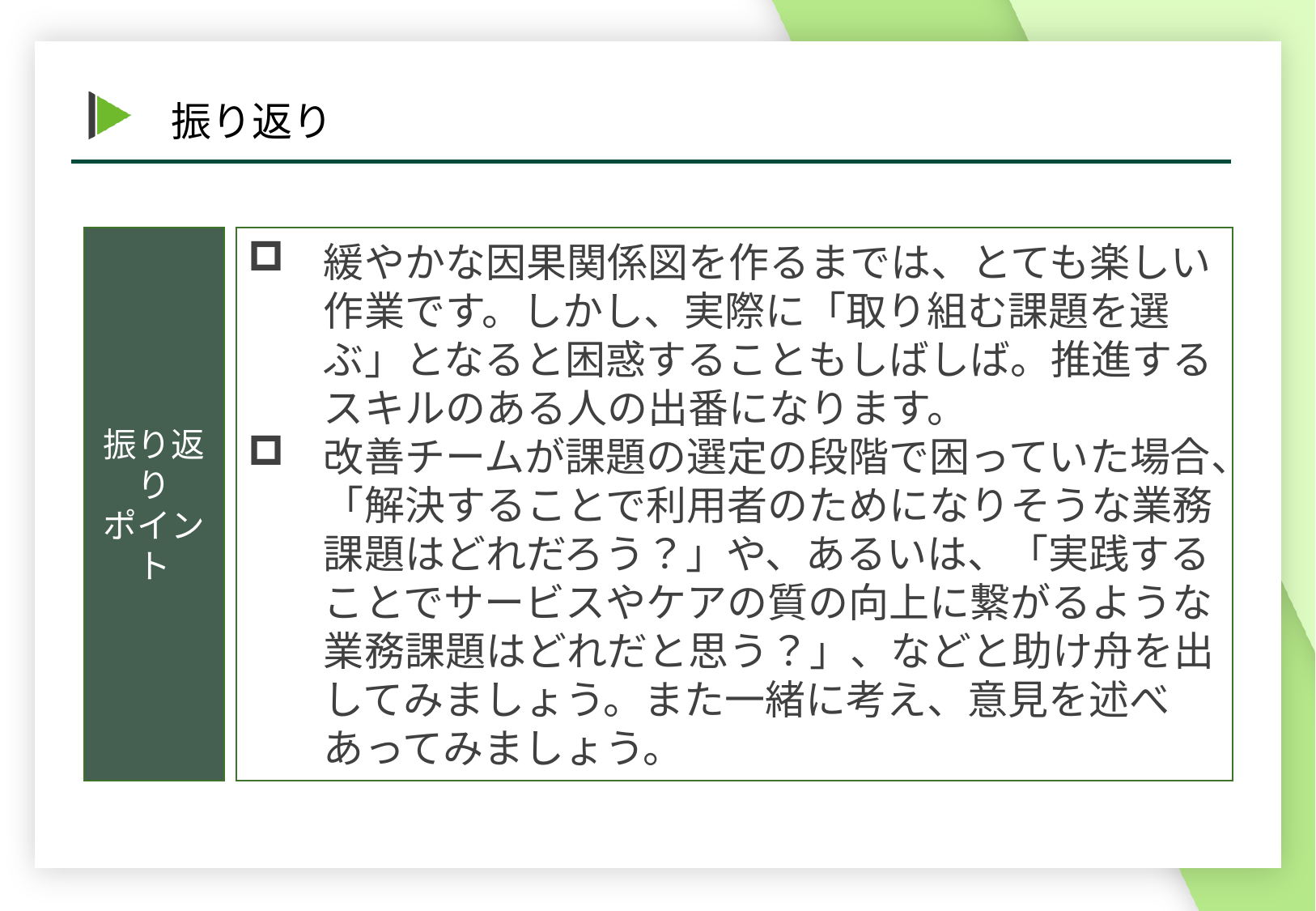

緩やかな因果関係図を作るまでは、とても楽しい作業です。しかし、実際に「取り組む課題を選ぶ」となると困惑することもしばしば。推進するスキルのある人の出番になります。
改善チームが課題の選定の段階で困っていた場合、「解決することで利用者のためになりそうな業務課題はどれだろう？」や、あるいは、「実践することでサービスやケアの質の向上に繋がるような業務課題はどれだと思う？」、などと助け舟を出してみましょう。また一緒に考え、意見を述べあってみましょう。
振り返り
ポイント